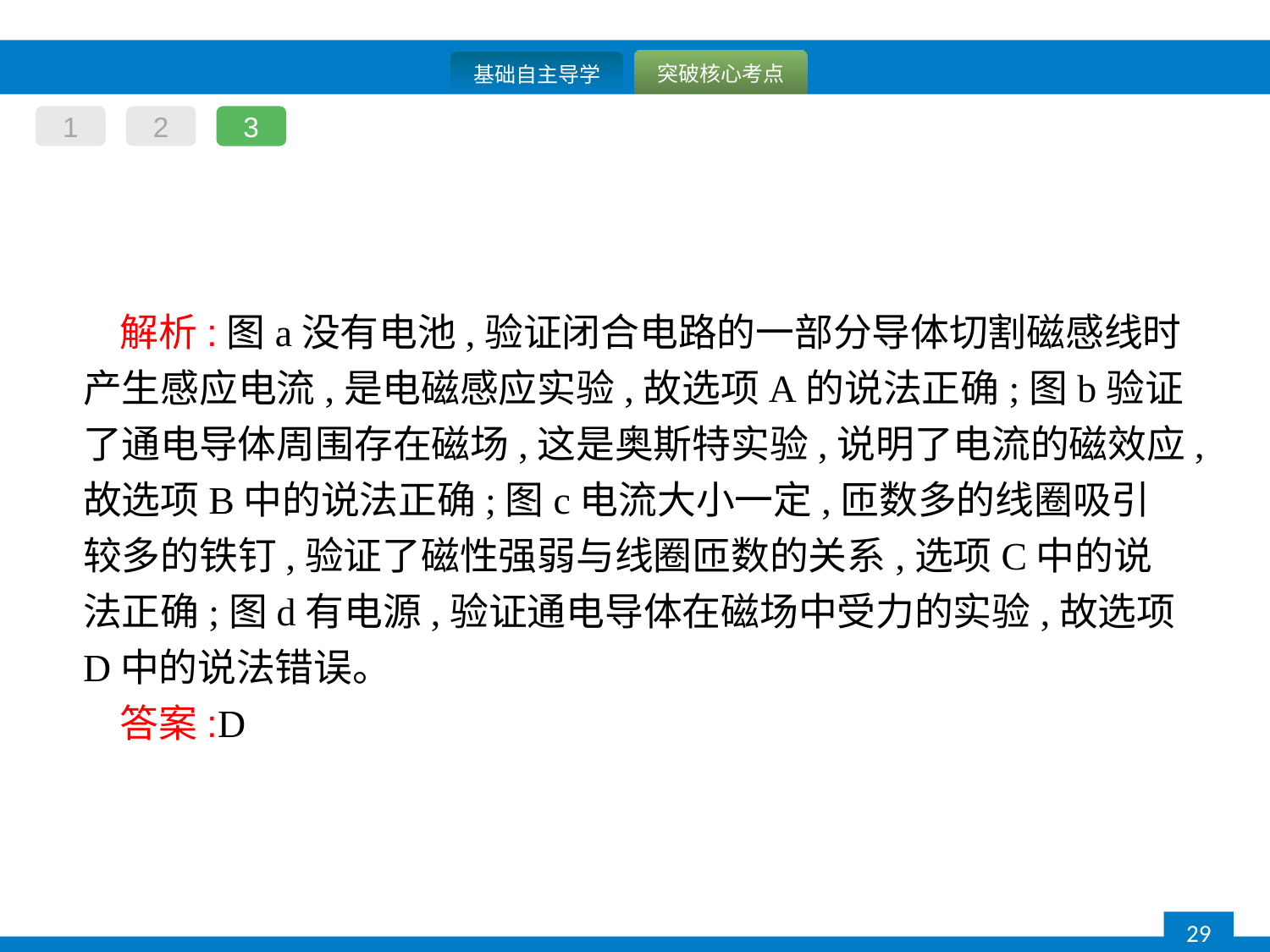

1
2
3
解析:图a没有电池,验证闭合电路的一部分导体切割磁感线时产生感应电流,是电磁感应实验,故选项A的说法正确;图b验证了通电导体周围存在磁场,这是奥斯特实验,说明了电流的磁效应,故选项B中的说法正确;图c电流大小一定,匝数多的线圈吸引较多的铁钉,验证了磁性强弱与线圈匝数的关系,选项C中的说法正确;图d有电源,验证通电导体在磁场中受力的实验,故选项D中的说法错误。
答案:D